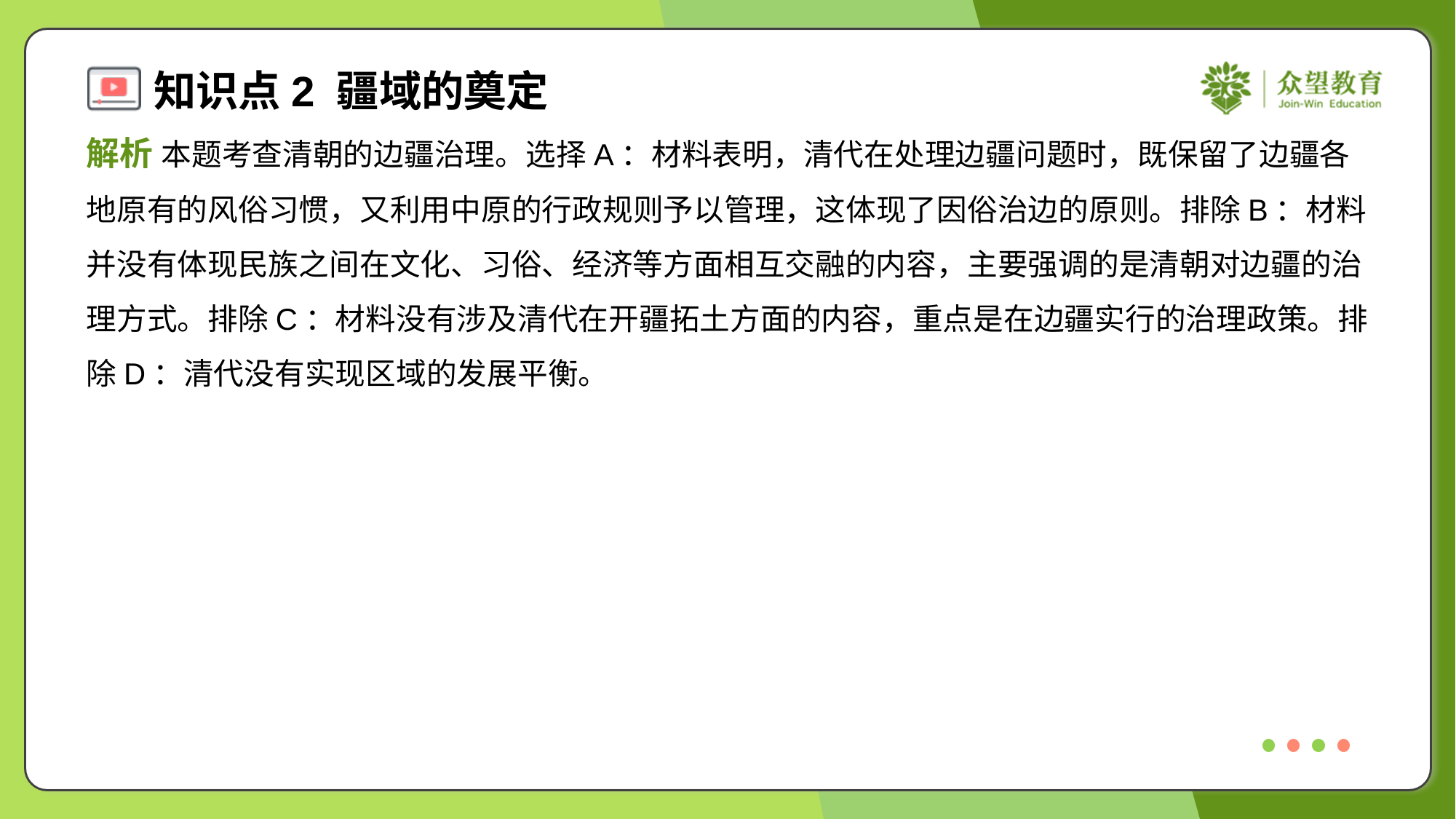

解析 本题考查清朝的边疆治理。选择A：材料表明，清代在处理边疆问题时，既保留了边疆各
地原有的风俗习惯，又利用中原的行政规则予以管理，这体现了因俗治边的原则。排除B：材料
并没有体现民族之间在文化、习俗、经济等方面相互交融的内容，主要强调的是清朝对边疆的治
理方式。排除C：材料没有涉及清代在开疆拓土方面的内容，重点是在边疆实行的治理政策。排
除D：清代没有实现区域的发展平衡。